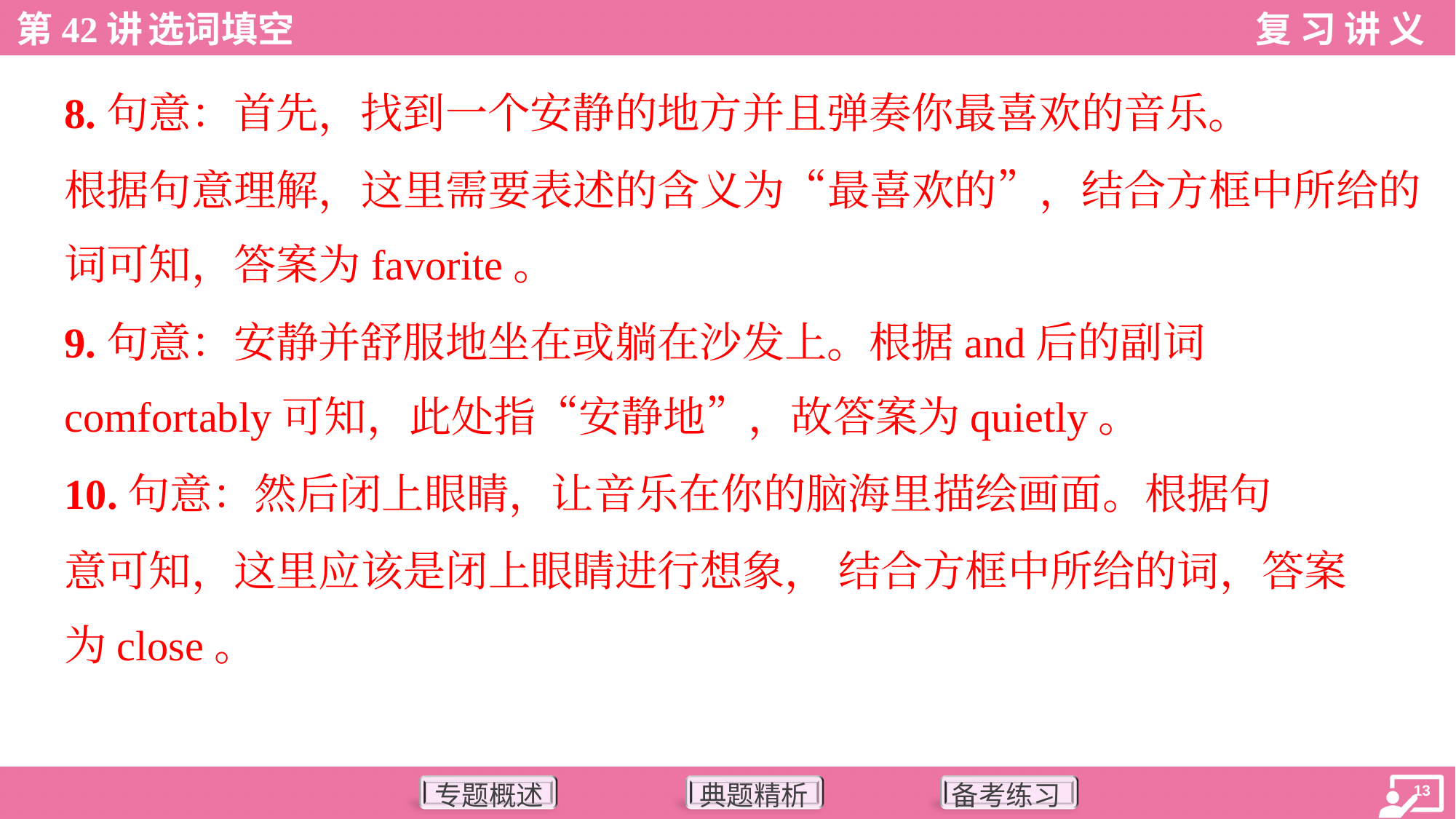

8.句意：首先，找到一个安静的地方并且弹奏你最喜欢的音乐。
根据句意理解，这里需要表述的含义为“最喜欢的”，结合方框中所给的
词可知，答案为favorite。
9.句意：安静并舒服地坐在或躺在沙发上。根据and后的副词
comfortably可知，此处指“安静地”，故答案为quietly。
10.句意：然后闭上眼睛，让音乐在你的脑海里描绘画面。根据句
意可知，这里应该是闭上眼睛进行想象， 结合方框中所给的词，答案
为close。